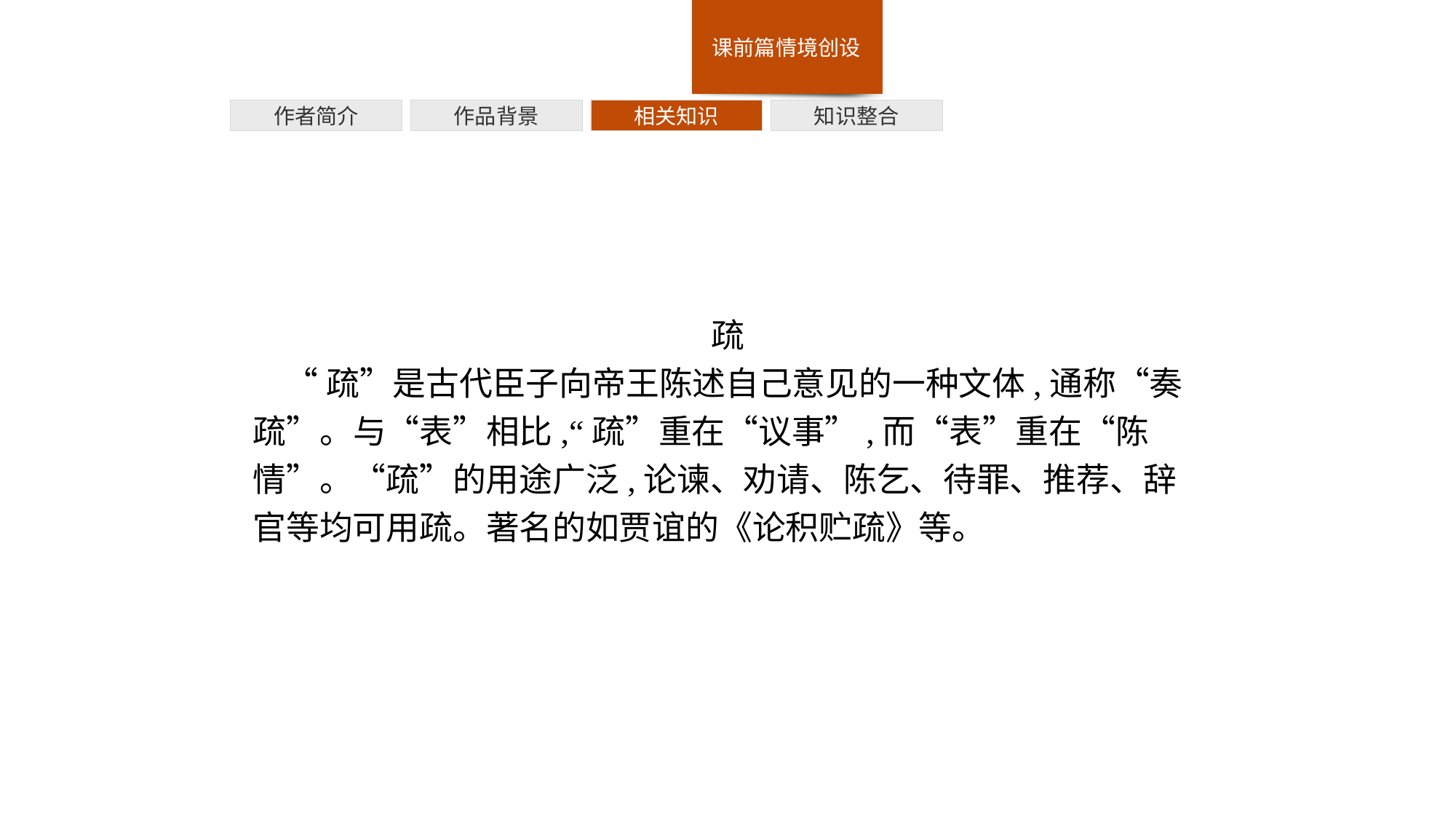

作者简介
作品背景
相关知识
知识整合
疏
“疏”是古代臣子向帝王陈述自己意见的一种文体,通称“奏疏”。与“表”相比,“疏”重在“议事”,而“表”重在“陈情”。“疏”的用途广泛,论谏、劝请、陈乞、待罪、推荐、辞官等均可用疏。著名的如贾谊的《论积贮疏》等。